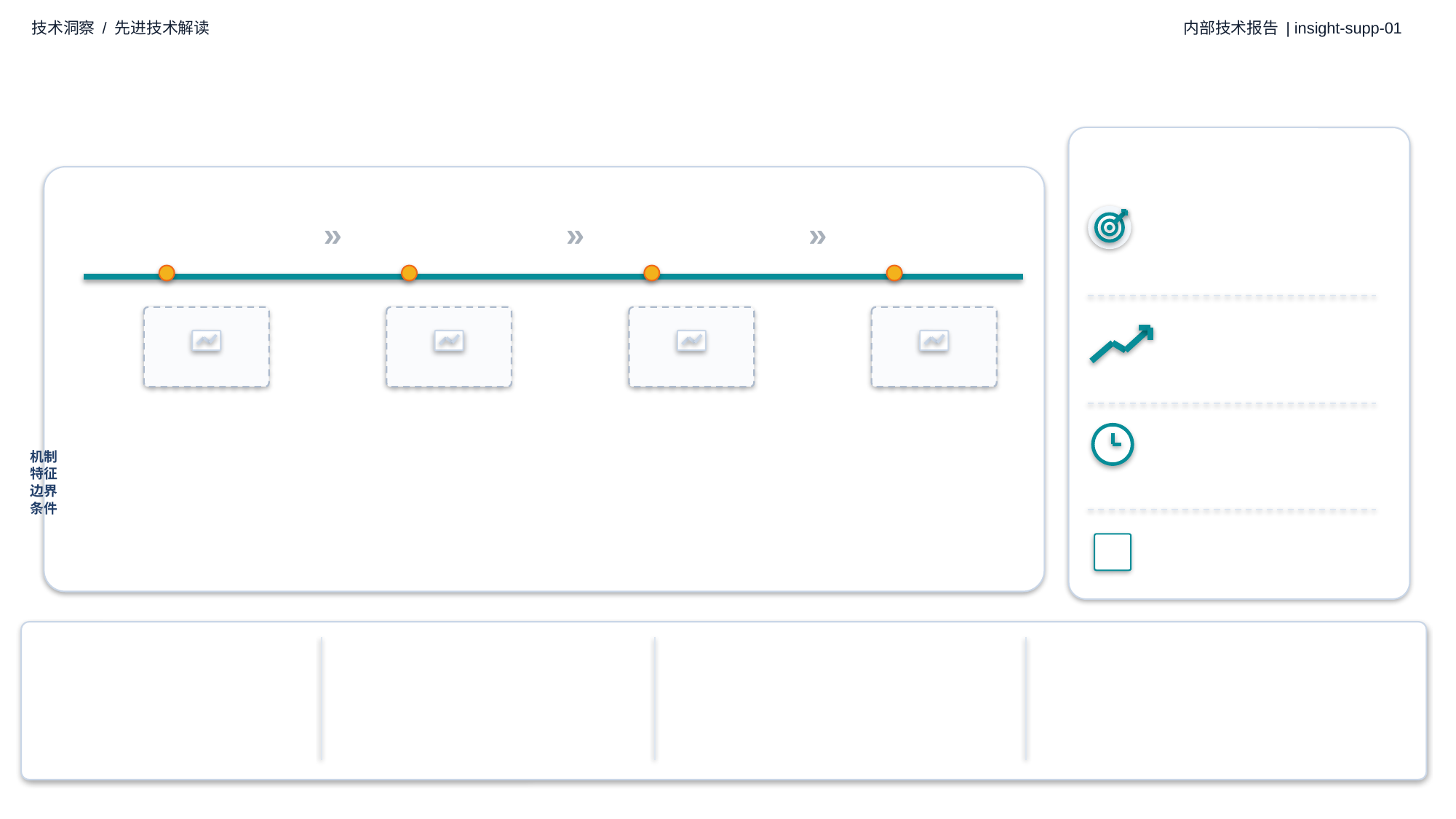

技术洞察 / 先进技术解读
内部技术报告 | insight-supp-01

»
»
»

机制特征
边界条件